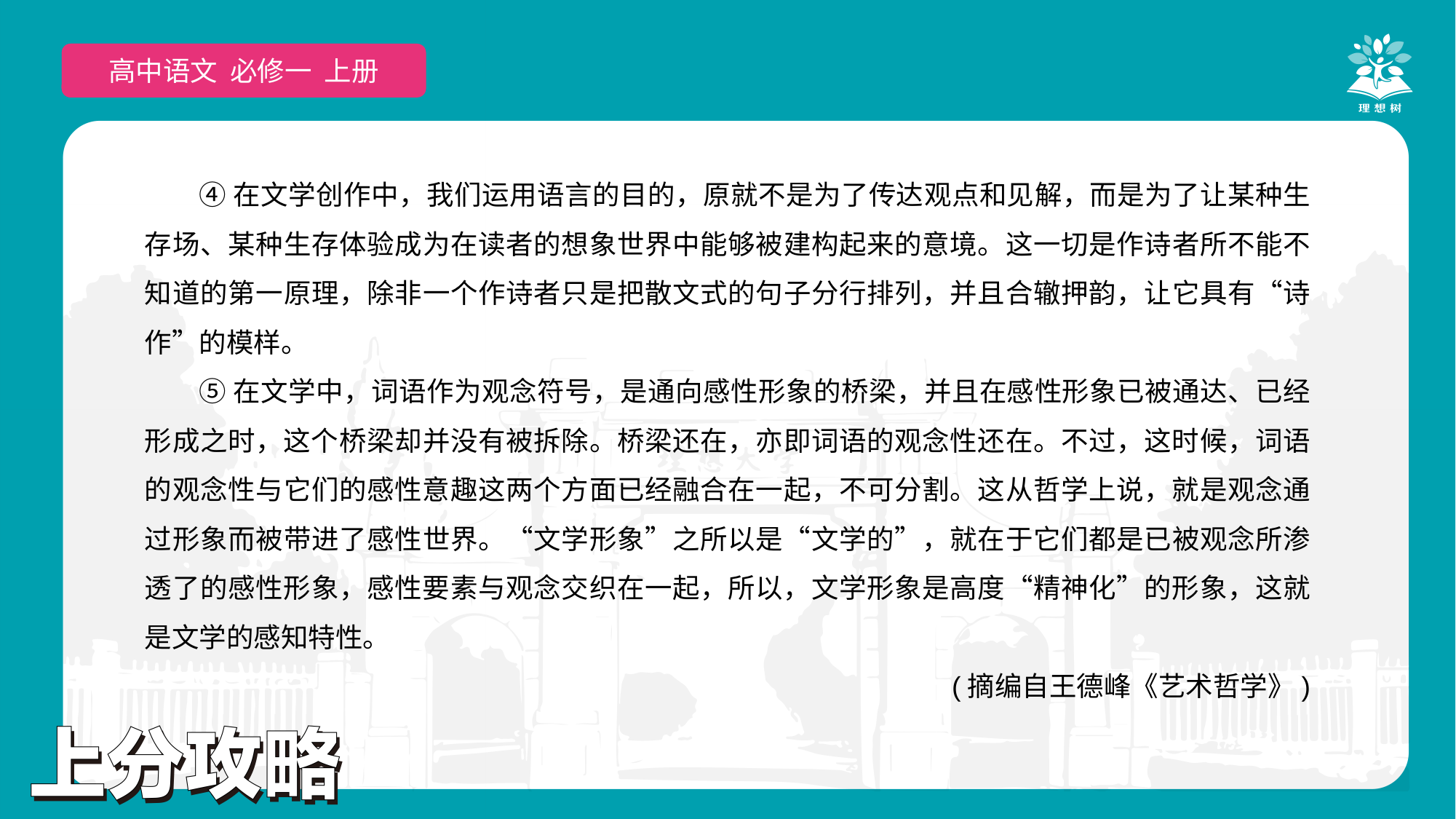

高中语文  选择性必修上
高中语文  必修一  上册
④在文学创作中，我们运用语言的目的，原就不是为了传达观点和见解，而是为了让某种生存场、某种生存体验成为在读者的想象世界中能够被建构起来的意境。这一切是作诗者所不能不知道的第一原理，除非一个作诗者只是把散文式的句子分行排列，并且合辙押韵，让它具有“诗作”的模样。
⑤在文学中，词语作为观念符号，是通向感性形象的桥梁，并且在感性形象已被通达、已经形成之时，这个桥梁却并没有被拆除。桥梁还在，亦即词语的观念性还在。不过，这时候，词语的观念性与它们的感性意趣这两个方面已经融合在一起，不可分割。这从哲学上说，就是观念通过形象而被带进了感性世界。“文学形象”之所以是“文学的”，就在于它们都是已被观念所渗透了的感性形象，感性要素与观念交织在一起，所以，文学形象是高度“精神化”的形象，这就是文学的感知特性。
(摘编自王德峰《艺术哲学》)